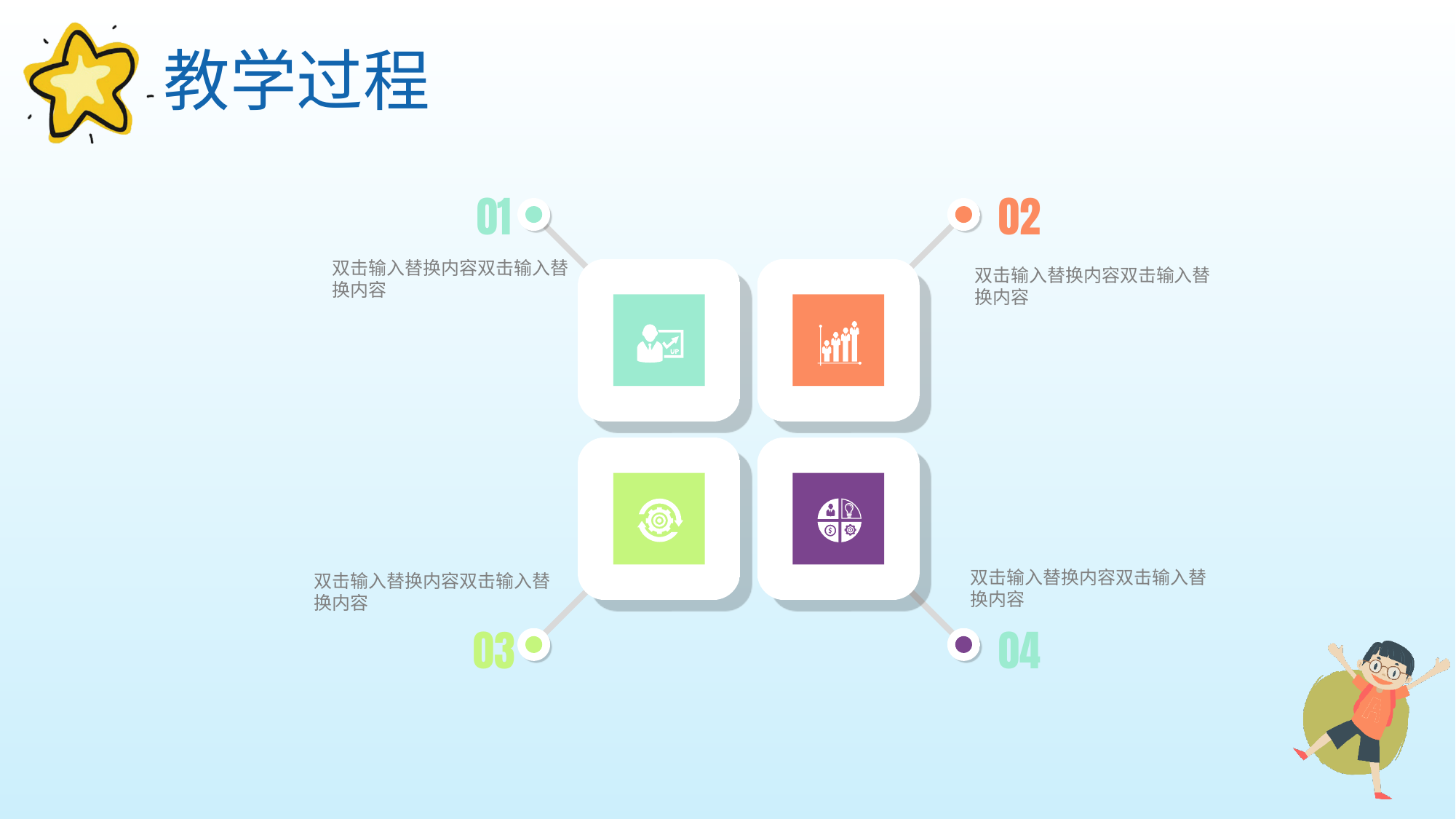

教学过程
01
02

03
04

双击输入替换内容双击输入替换内容
双击输入替换内容双击输入替换内容
双击输入替换内容双击输入替换内容
双击输入替换内容双击输入替换内容